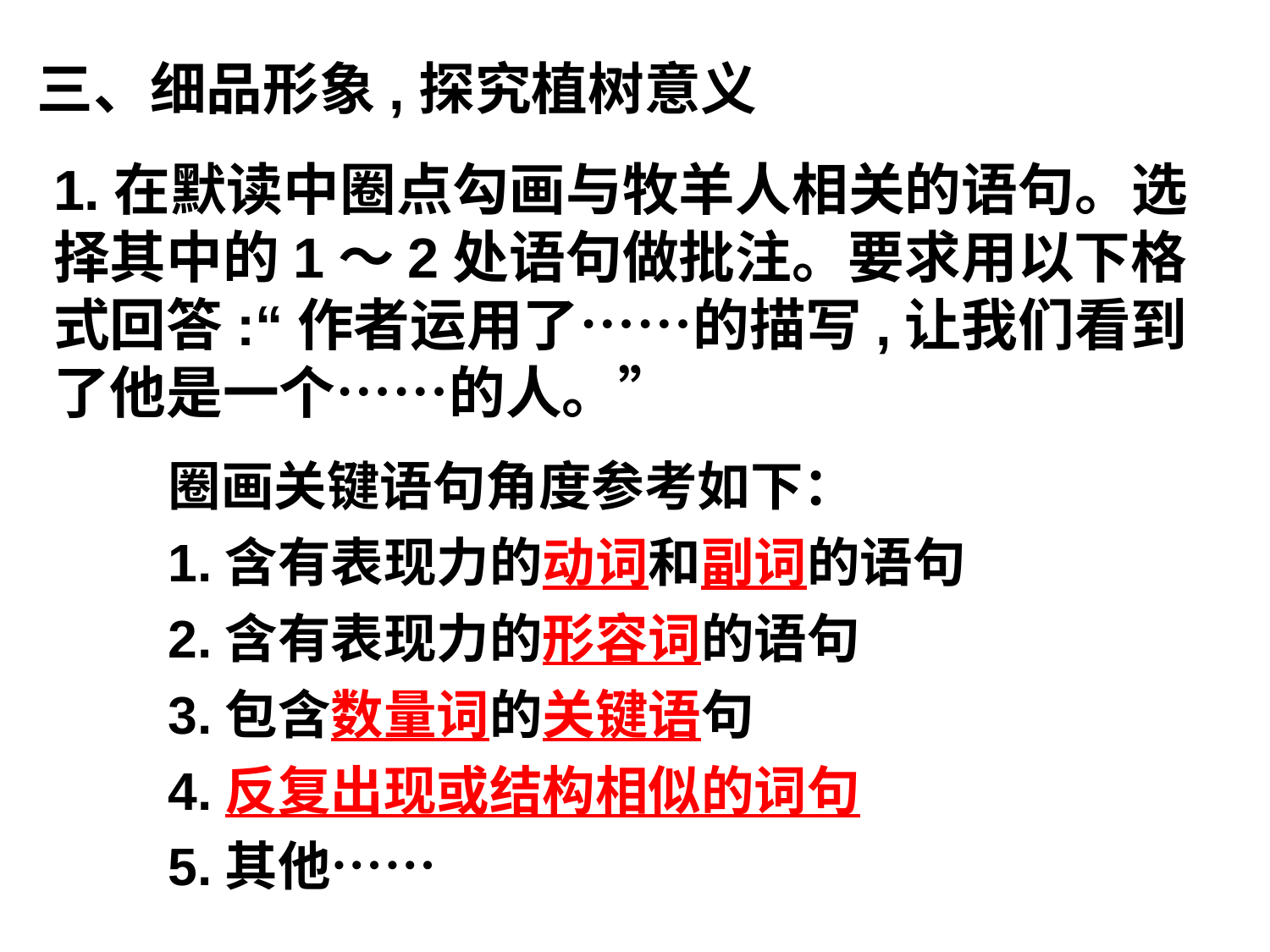

三、细品形象,探究植树意义
1.在默读中圈点勾画与牧羊人相关的语句。选择其中的1～2处语句做批注。要求用以下格式回答:“作者运用了……的描写,让我们看到了他是一个……的人。”
圈画关键语句角度参考如下：
1.含有表现力的动词和副词的语句
2.含有表现力的形容词的语句
3.包含数量词的关键语句
4.反复出现或结构相似的词句
5.其他……